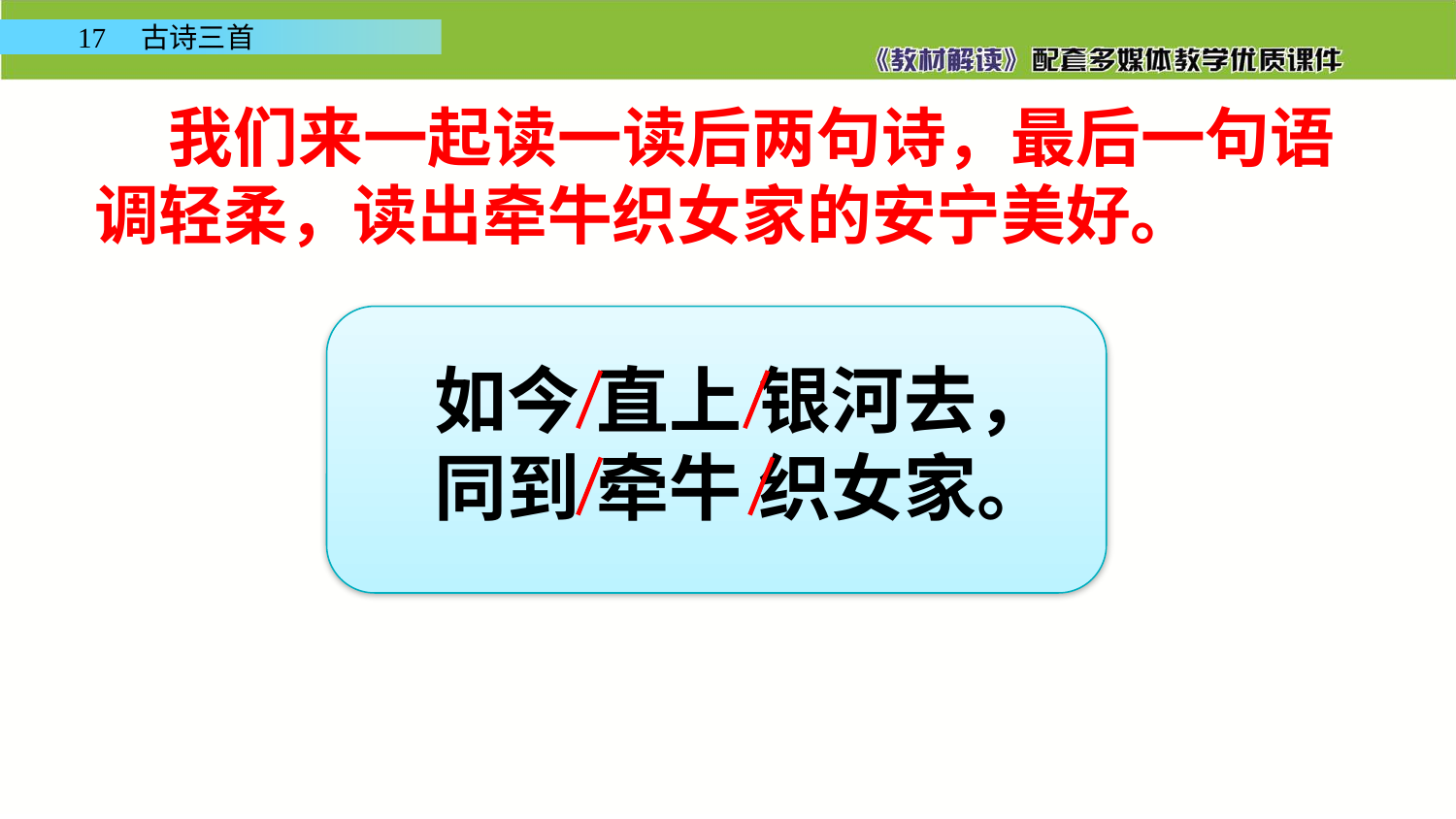

我们来一起读一读后两句诗，最后一句语调轻柔，读出牵牛织女家的安宁美好。

如今 直上 银河去，
同到 牵牛 织女家。